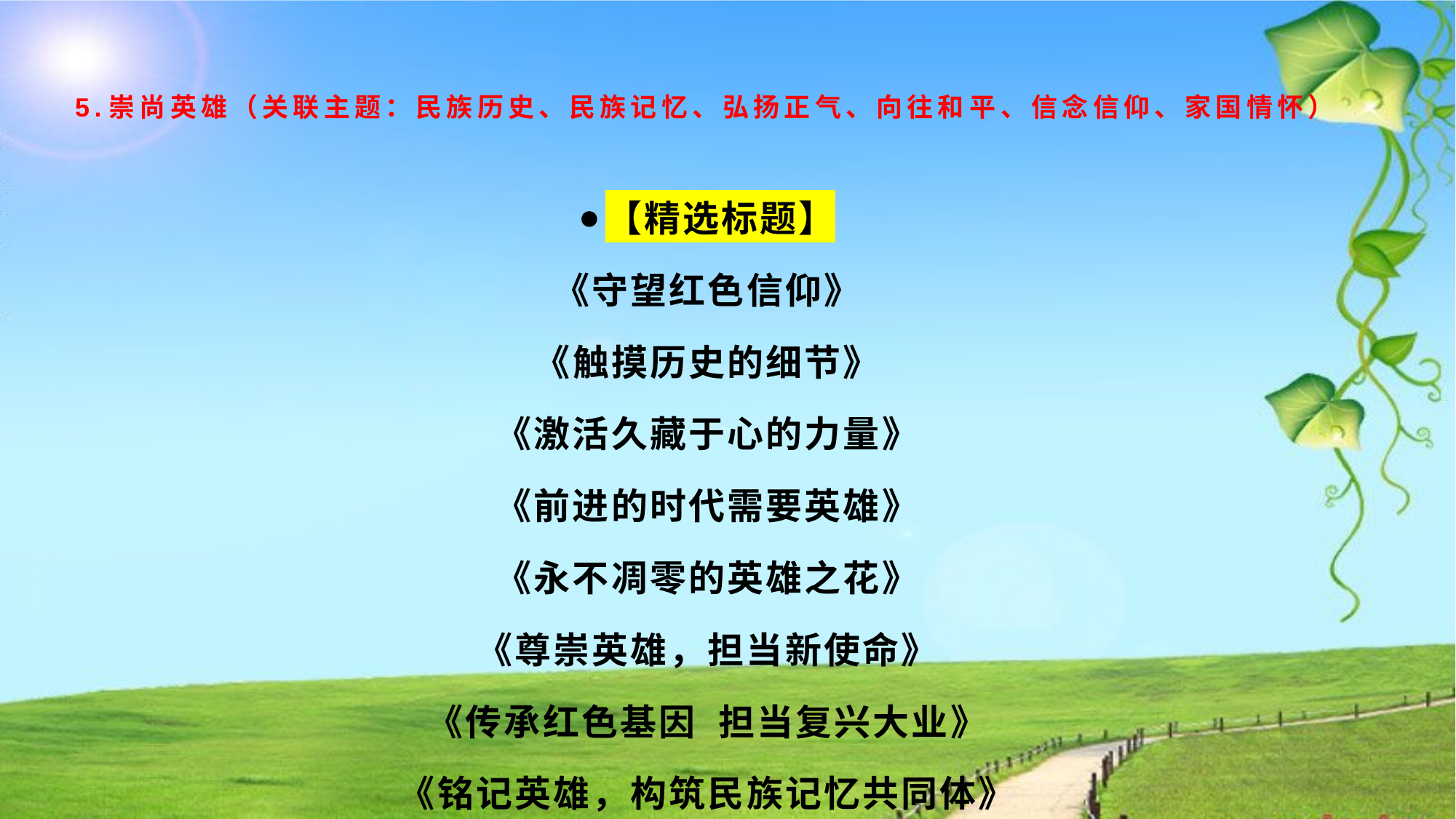

# 5.崇尚英雄（关联主题：民族历史、民族记忆、弘扬正气、向往和平、信念信仰、家国情怀）
【精选标题】
《守望红色信仰》
《触摸历史的细节》
《激活久藏于心的力量》
《前进的时代需要英雄》
《永不凋零的英雄之花》
《尊崇英雄，担当新使命》
《传承红色基因  担当复兴大业》
《铭记英雄，构筑民族记忆共同体》